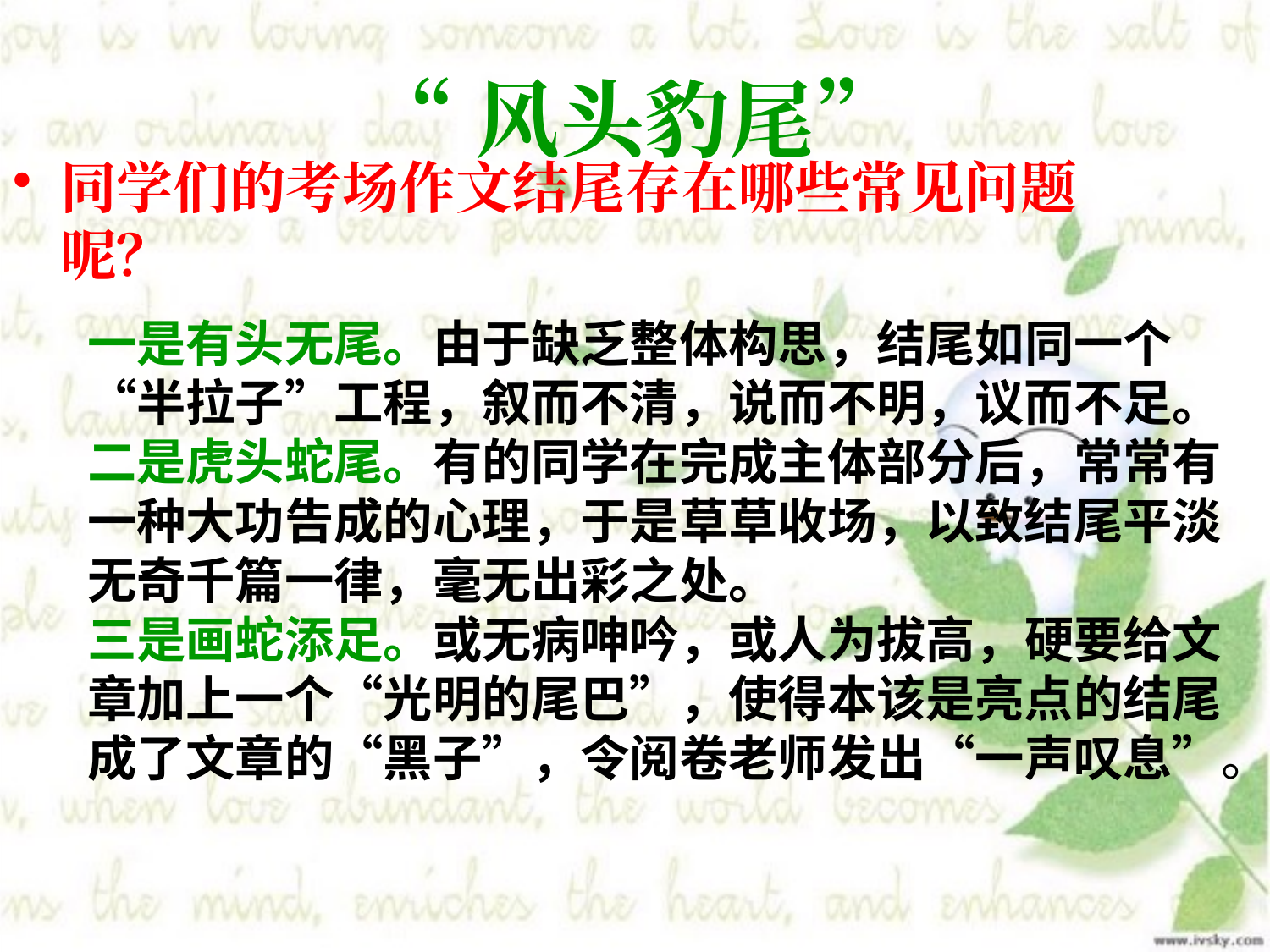

# “风头豹尾”
同学们的考场作文结尾存在哪些常见问题呢？

一是有头无尾。由于缺乏整体构思，结尾如同一个“半拉子”工程，叙而不清，说而不明，议而不足。
二是虎头蛇尾。有的同学在完成主体部分后，常常有一种大功告成的心理，于是草草收场，以致结尾平淡无奇千篇一律，毫无出彩之处。
三是画蛇添足。或无病呻吟，或人为拔高，硬要给文章加上一个“光明的尾巴”，使得本该是亮点的结尾成了文章的“黑子”，令阅卷老师发出“一声叹息”。